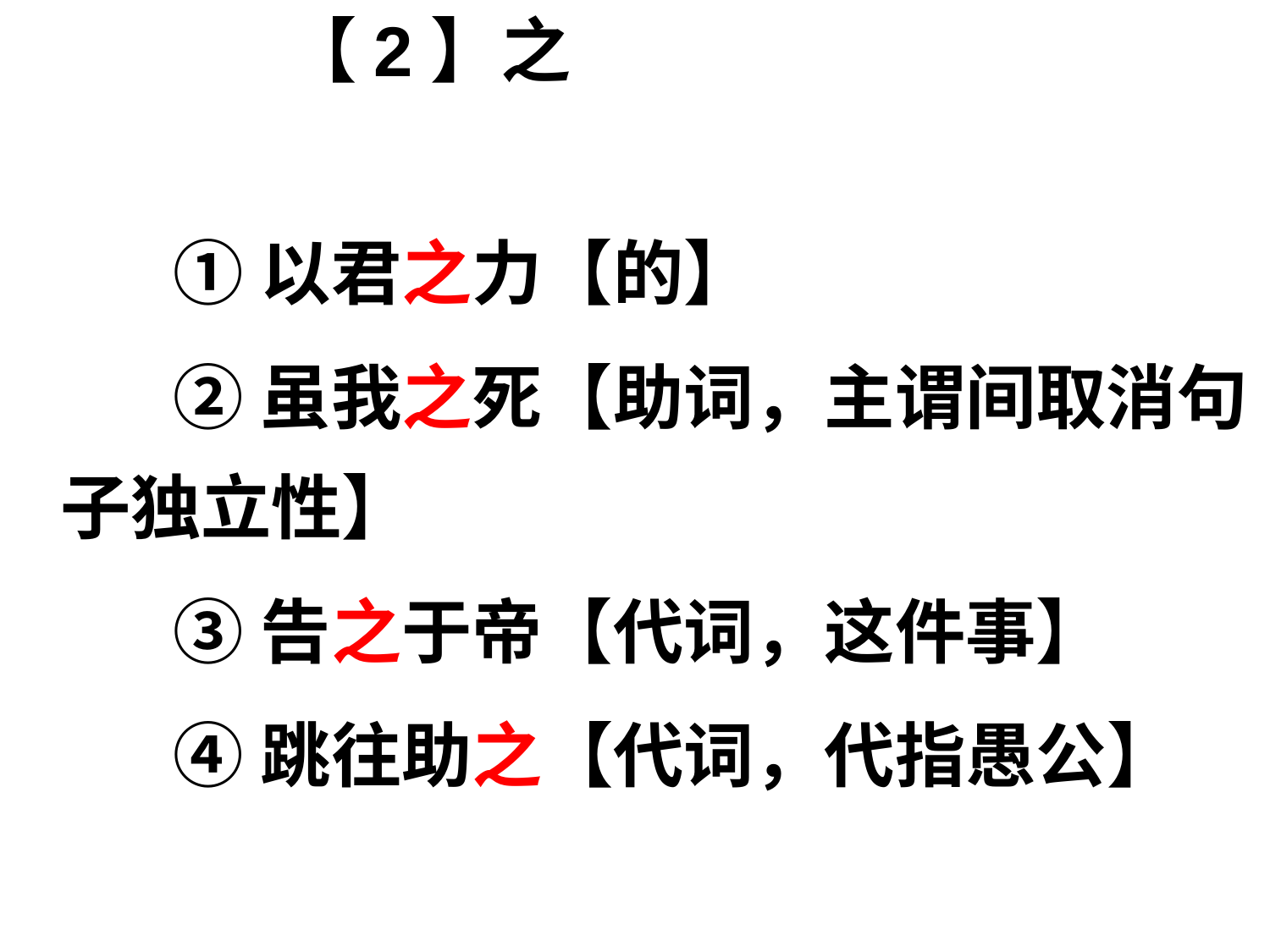

【2】之

          ①以君之力【的】
          ②虽我之死【助词，主谓间取消句子独立性】
          ③告之于帝【代词，这件事】
          ④跳往助之【代词，代指愚公】
#